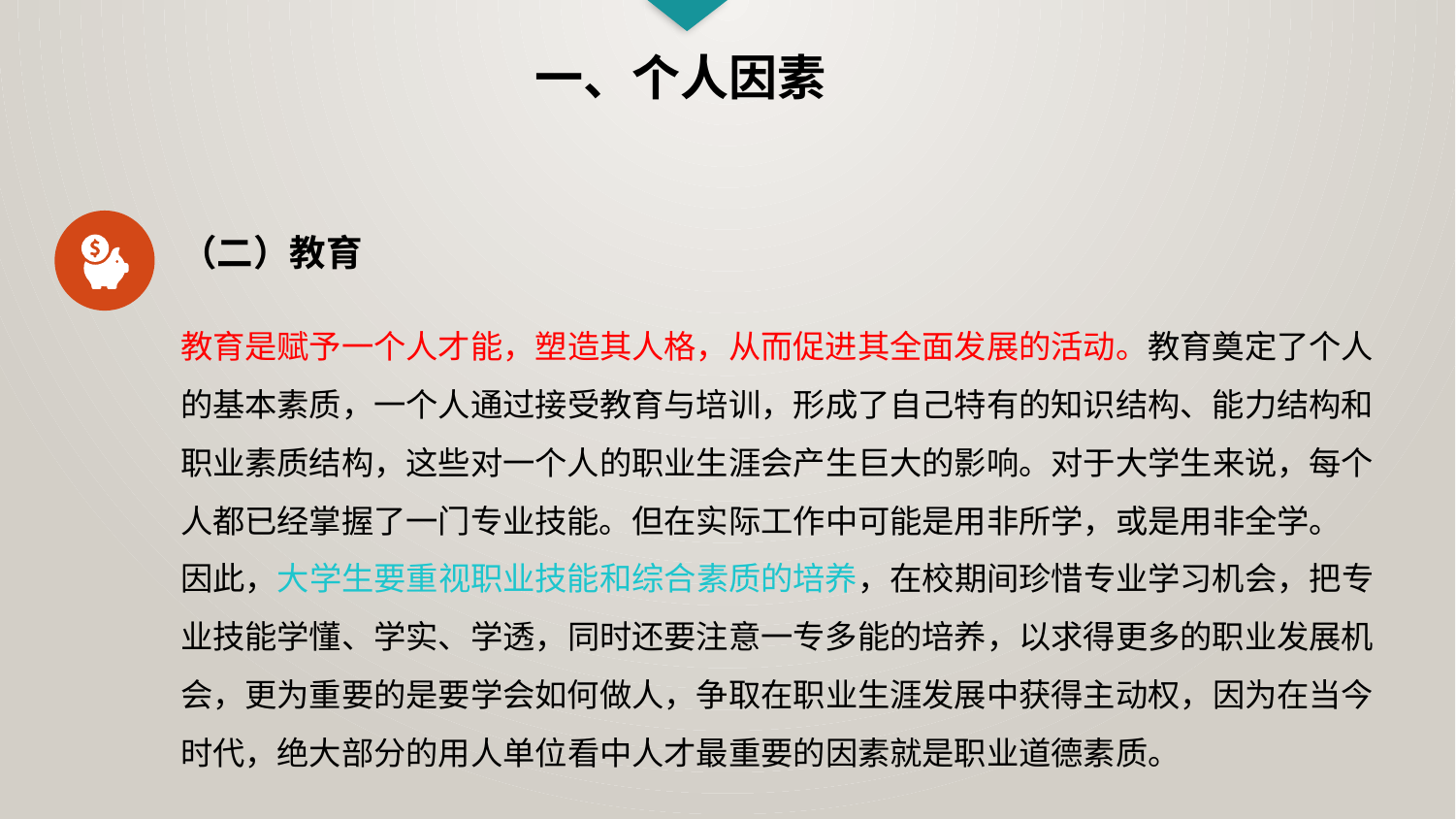

一、个人因素

（二）教育

教育是赋予一个人才能，塑造其人格，从而促进其全面发展的活动。教育奠定了个人的基本素质，一个人通过接受教育与培训，形成了自己特有的知识结构、能力结构和职业素质结构，这些对一个人的职业生涯会产生巨大的影响。对于大学生来说，每个人都已经掌握了一门专业技能。但在实际工作中可能是用非所学，或是用非全学。
因此，大学生要重视职业技能和综合素质的培养，在校期间珍惜专业学习机会，把专业技能学懂、学实、学透，同时还要注意一专多能的培养，以求得更多的职业发展机会，更为重要的是要学会如何做人，争取在职业生涯发展中获得主动权，因为在当今时代，绝大部分的用人单位看中人才最重要的因素就是职业道德素质。
10